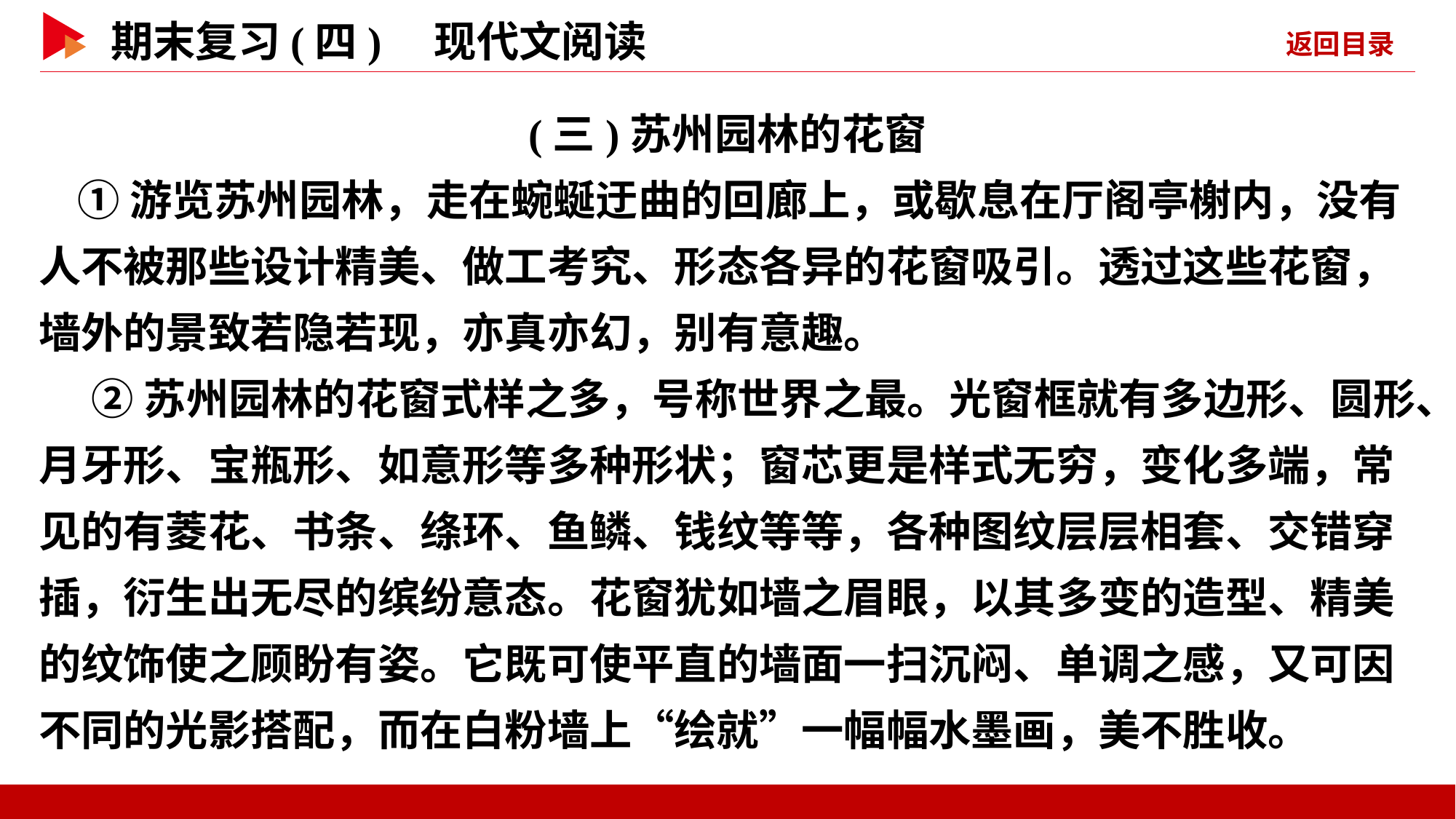

(三)苏州园林的花窗
    ①游览苏州园林，走在蜿蜒迂曲的回廊上，或歇息在厅阁亭榭内，没有人不被那些设计精美、做工考究、形态各异的花窗吸引。透过这些花窗，墙外的景致若隐若现，亦真亦幻，别有意趣。
  ②苏州园林的花窗式样之多，号称世界之最。光窗框就有多边形、圆形、月牙形、宝瓶形、如意形等多种形状；窗芯更是样式无穷，变化多端，常见的有菱花、书条、绦环、鱼鳞、钱纹等等，各种图纹层层相套、交错穿插，衍生出无尽的缤纷意态。花窗犹如墙之眉眼，以其多变的造型、精美的纹饰使之顾盼有姿。它既可使平直的墙面一扫沉闷、单调之感，又可因不同的光影搭配，而在白粉墙上“绘就”一幅幅水墨画，美不胜收。